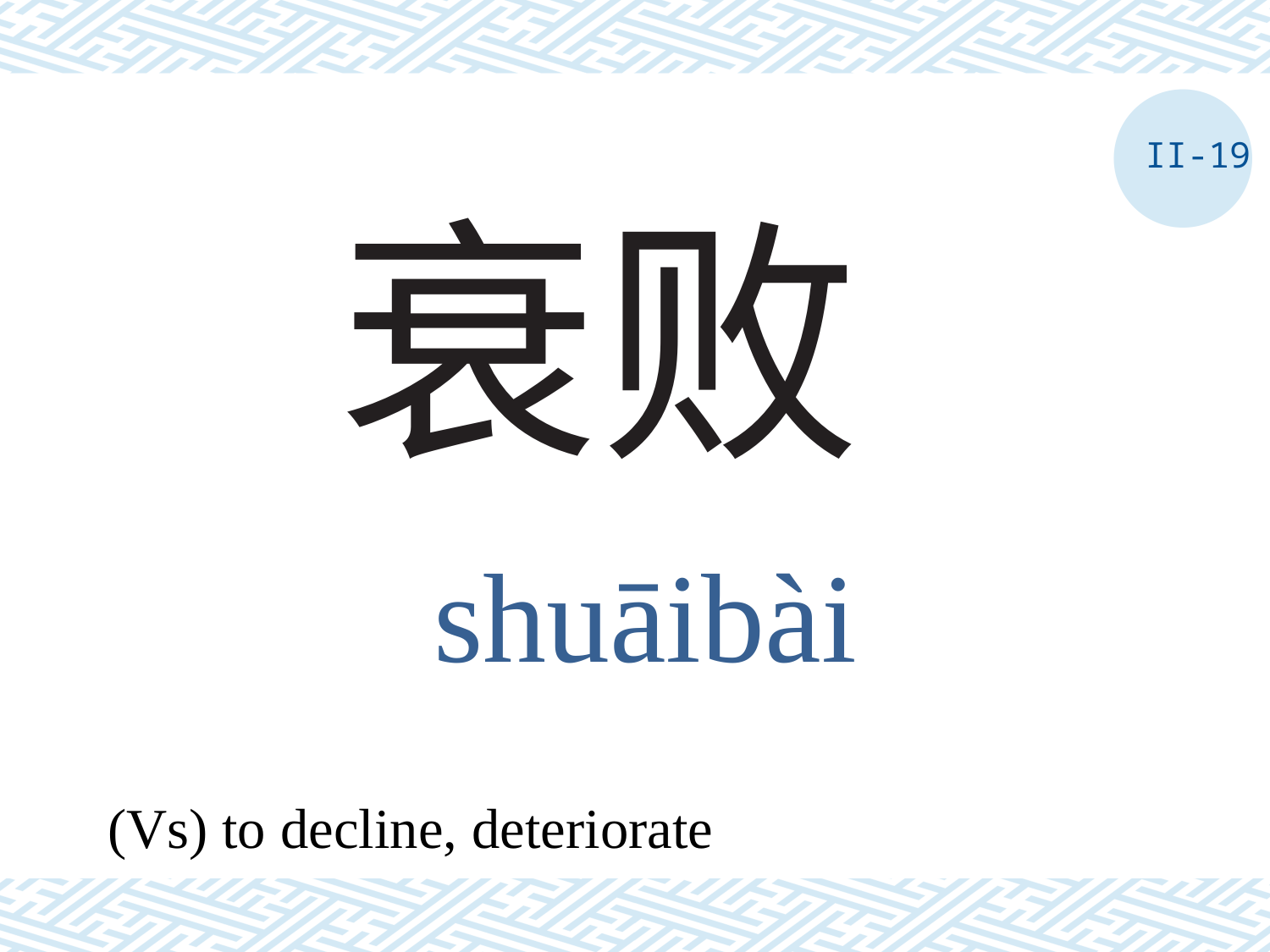

II-19

# 衰败
shuāibài
(Vs) to decline, deteriorate